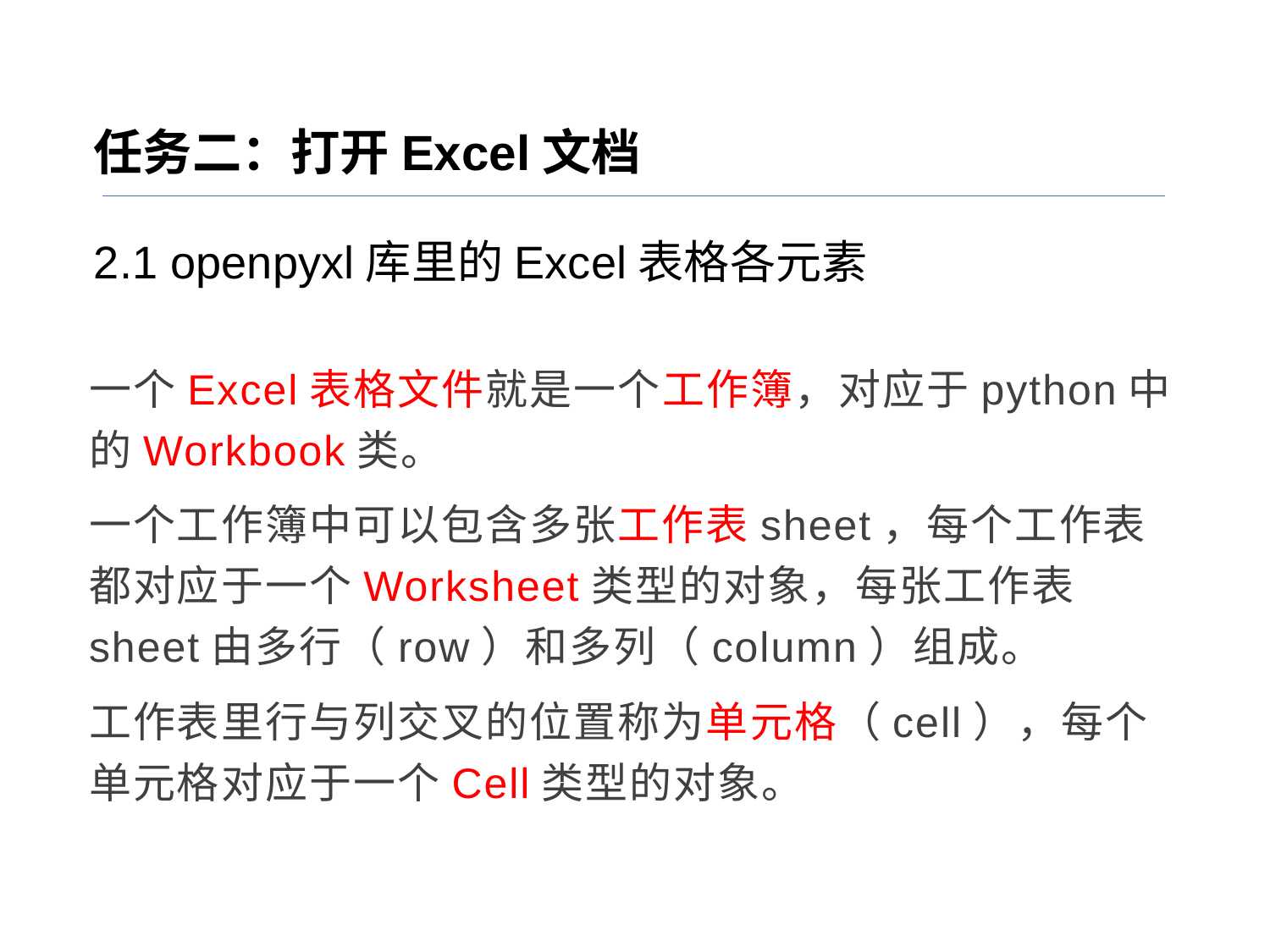

任务二：打开Excel文档
2.1 openpyxl库里的Excel表格各元素
一个Excel表格文件就是一个工作簿，对应于python中的Workbook类。
一个工作簿中可以包含多张工作表sheet，每个工作表都对应于一个Worksheet类型的对象，每张工作表sheet由多行（row）和多列（column）组成。
工作表里行与列交叉的位置称为单元格（cell），每个单元格对应于一个Cell类型的对象。